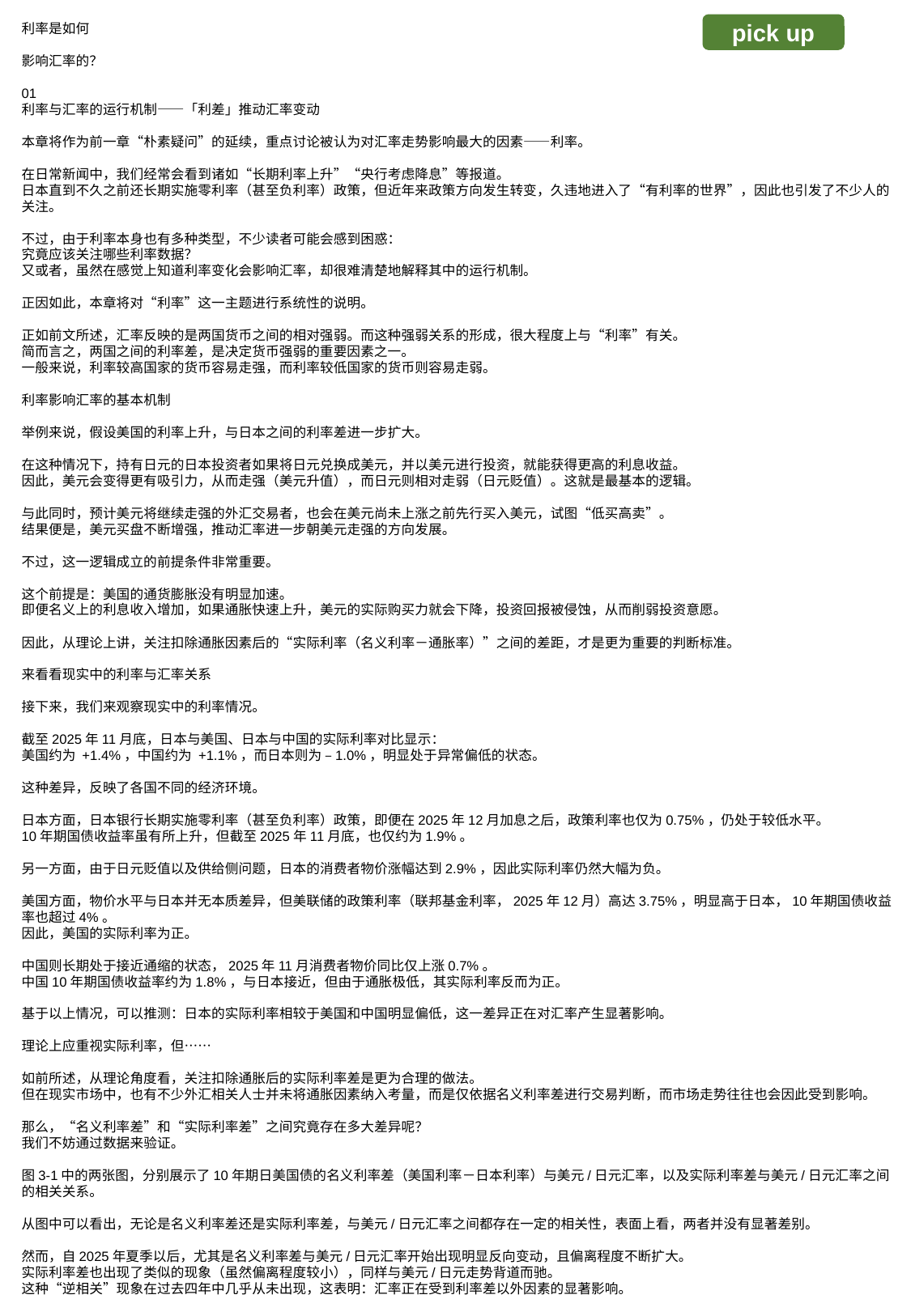

利率是如何

影响汇率的？

01
利率与汇率的运行机制——「利差」推动汇率变动

本章将作为前一章“朴素疑问”的延续，重点讨论被认为对汇率走势影响最大的因素——利率。

在日常新闻中，我们经常会看到诸如“长期利率上升”“央行考虑降息”等报道。
日本直到不久之前还长期实施零利率（甚至负利率）政策，但近年来政策方向发生转变，久违地进入了“有利率的世界”，因此也引发了不少人的关注。

不过，由于利率本身也有多种类型，不少读者可能会感到困惑：
究竟应该关注哪些利率数据？
又或者，虽然在感觉上知道利率变化会影响汇率，却很难清楚地解释其中的运行机制。

正因如此，本章将对“利率”这一主题进行系统性的说明。

正如前文所述，汇率反映的是两国货币之间的相对强弱。而这种强弱关系的形成，很大程度上与“利率”有关。
简而言之，两国之间的利率差，是决定货币强弱的重要因素之一。
一般来说，利率较高国家的货币容易走强，而利率较低国家的货币则容易走弱。

利率影响汇率的基本机制

举例来说，假设美国的利率上升，与日本之间的利率差进一步扩大。

在这种情况下，持有日元的日本投资者如果将日元兑换成美元，并以美元进行投资，就能获得更高的利息收益。
因此，美元会变得更有吸引力，从而走强（美元升值），而日元则相对走弱（日元贬值）。这就是最基本的逻辑。

与此同时，预计美元将继续走强的外汇交易者，也会在美元尚未上涨之前先行买入美元，试图“低买高卖”。
结果便是，美元买盘不断增强，推动汇率进一步朝美元走强的方向发展。

不过，这一逻辑成立的前提条件非常重要。

这个前提是：美国的通货膨胀没有明显加速。
即便名义上的利息收入增加，如果通胀快速上升，美元的实际购买力就会下降，投资回报被侵蚀，从而削弱投资意愿。

因此，从理论上讲，关注扣除通胀因素后的“实际利率（名义利率－通胀率）”之间的差距，才是更为重要的判断标准。

来看看现实中的利率与汇率关系

接下来，我们来观察现实中的利率情况。

截至2025年11月底，日本与美国、日本与中国的实际利率对比显示：
美国约为 +1.4%，中国约为 +1.1%，而日本则为 –1.0%，明显处于异常偏低的状态。

这种差异，反映了各国不同的经济环境。

日本方面，日本银行长期实施零利率（甚至负利率）政策，即便在2025年12月加息之后，政策利率也仅为0.75%，仍处于较低水平。
10年期国债收益率虽有所上升，但截至2025年11月底，也仅约为1.9%。

另一方面，由于日元贬值以及供给侧问题，日本的消费者物价涨幅达到2.9%，因此实际利率仍然大幅为负。

美国方面，物价水平与日本并无本质差异，但美联储的政策利率（联邦基金利率，2025年12月）高达3.75%，明显高于日本，10年期国债收益率也超过4%。
因此，美国的实际利率为正。

中国则长期处于接近通缩的状态，2025年11月消费者物价同比仅上涨0.7%。
中国10年期国债收益率约为1.8%，与日本接近，但由于通胀极低，其实际利率反而为正。

基于以上情况，可以推测：日本的实际利率相较于美国和中国明显偏低，这一差异正在对汇率产生显著影响。

理论上应重视实际利率，但……

如前所述，从理论角度看，关注扣除通胀后的实际利率差是更为合理的做法。
但在现实市场中，也有不少外汇相关人士并未将通胀因素纳入考量，而是仅依据名义利率差进行交易判断，而市场走势往往也会因此受到影响。

那么，“名义利率差”和“实际利率差”之间究竟存在多大差异呢？
我们不妨通过数据来验证。

图3-1中的两张图，分别展示了10年期日美国债的名义利率差（美国利率－日本利率）与美元/日元汇率，以及实际利率差与美元/日元汇率之间的相关关系。

从图中可以看出，无论是名义利率差还是实际利率差，与美元/日元汇率之间都存在一定的相关性，表面上看，两者并没有显著差别。

然而，自2025年夏季以后，尤其是名义利率差与美元/日元汇率开始出现明显反向变动，且偏离程度不断扩大。
实际利率差也出现了类似的现象（虽然偏离程度较小），同样与美元/日元走势背道而驰。
这种“逆相关”现象在过去四年中几乎从未出现，这表明：汇率正在受到利率差以外因素的显著影响。
pick up